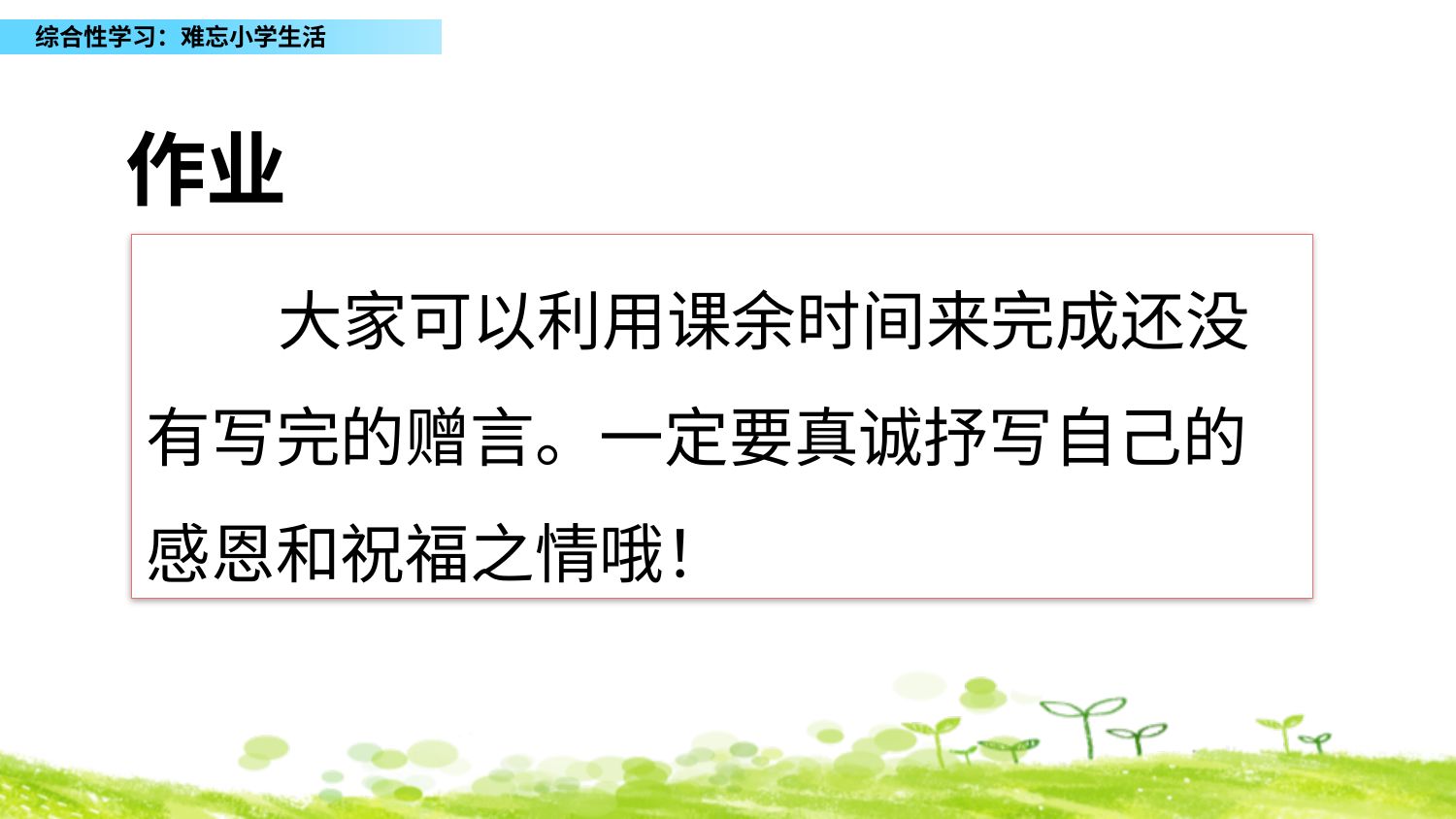

作业
        大家可以利用课余时间来完成还没有写完的赠言。一定要真诚抒写自己的感恩和祝福之情哦！